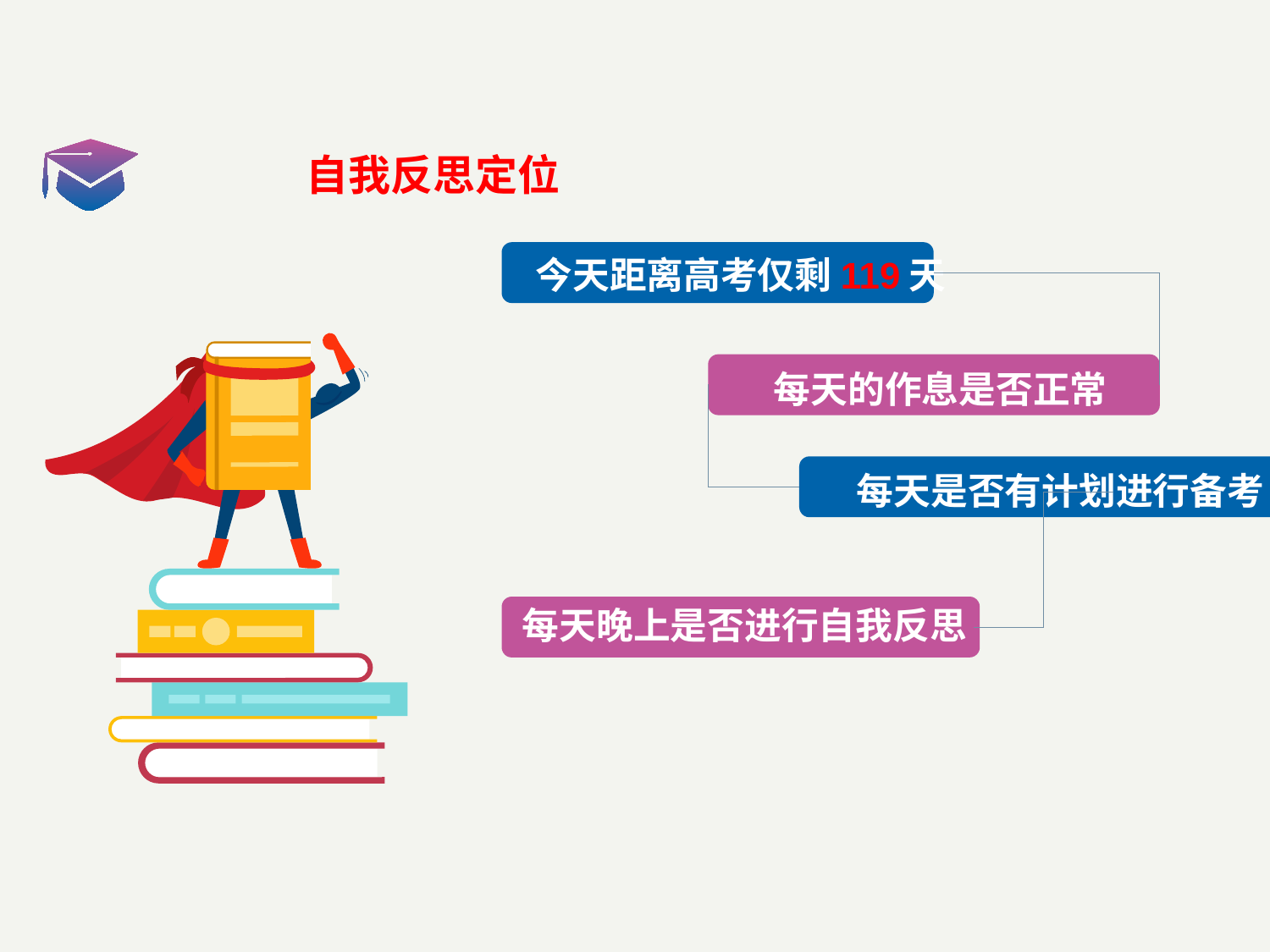

自我反思定位

今天距离高考仅剩119天

每天的作息是否正常

每天是否有计划进行备考

每天晚上是否进行自我反思